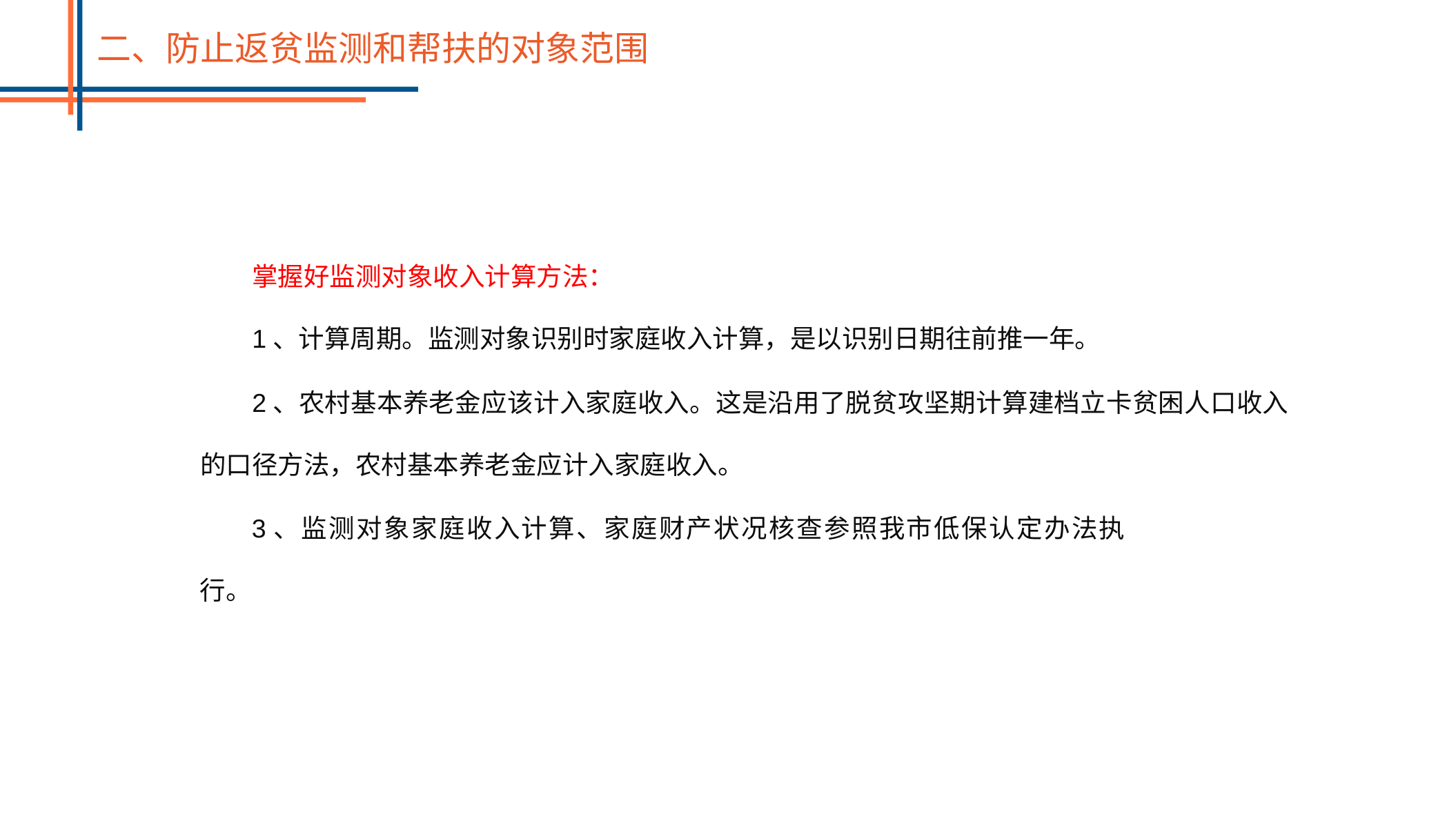

二、防止返贫监测和帮扶的对象范围

掌握好监测对象收入计算方法：
1、计算周期。监测对象识别时家庭收入计算，是以识别日期往前推一年。
2、农村基本养老金应该计入家庭收入。这是沿用了脱贫攻坚期计算建档立卡贫困人口收入的口径方法，农村基本养老金应计入家庭收入。
3、监测对象家庭收入计算、家庭财产状况核查参照我市低保认定办法执行。